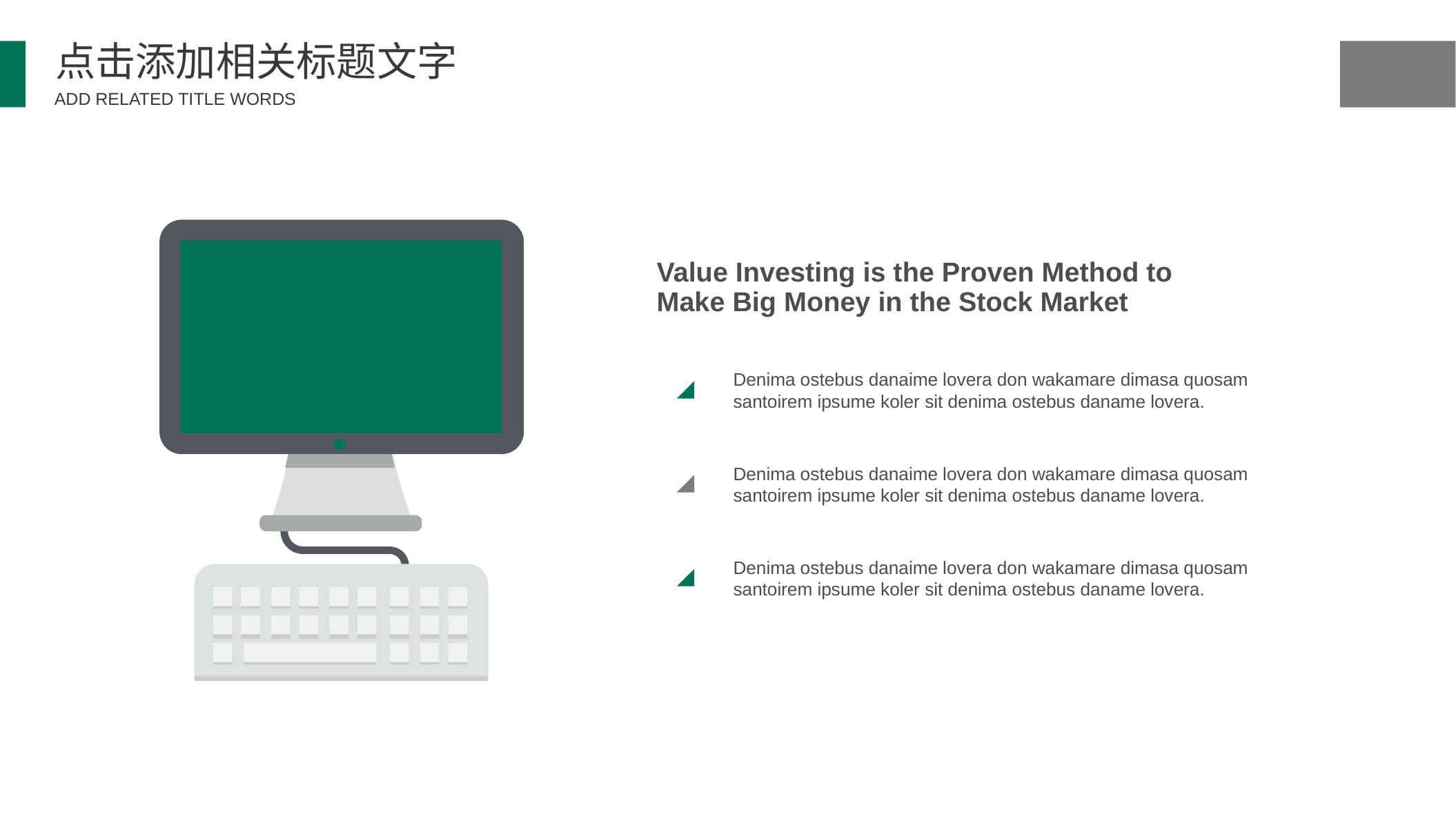

点击添加相关标题文字

ADD RELATED TITLE WORDS

Value Investing is the Proven Method to Make Big Money in the Stock Market
Denima ostebus danaime lovera don wakamare dimasa quosam santoirem ipsume koler sit denima ostebus daname lovera.

Denima ostebus danaime lovera don wakamare dimasa quosam santoirem ipsume koler sit denima ostebus daname lovera.

Denima ostebus danaime lovera don wakamare dimasa quosam santoirem ipsume koler sit denima ostebus daname lovera.